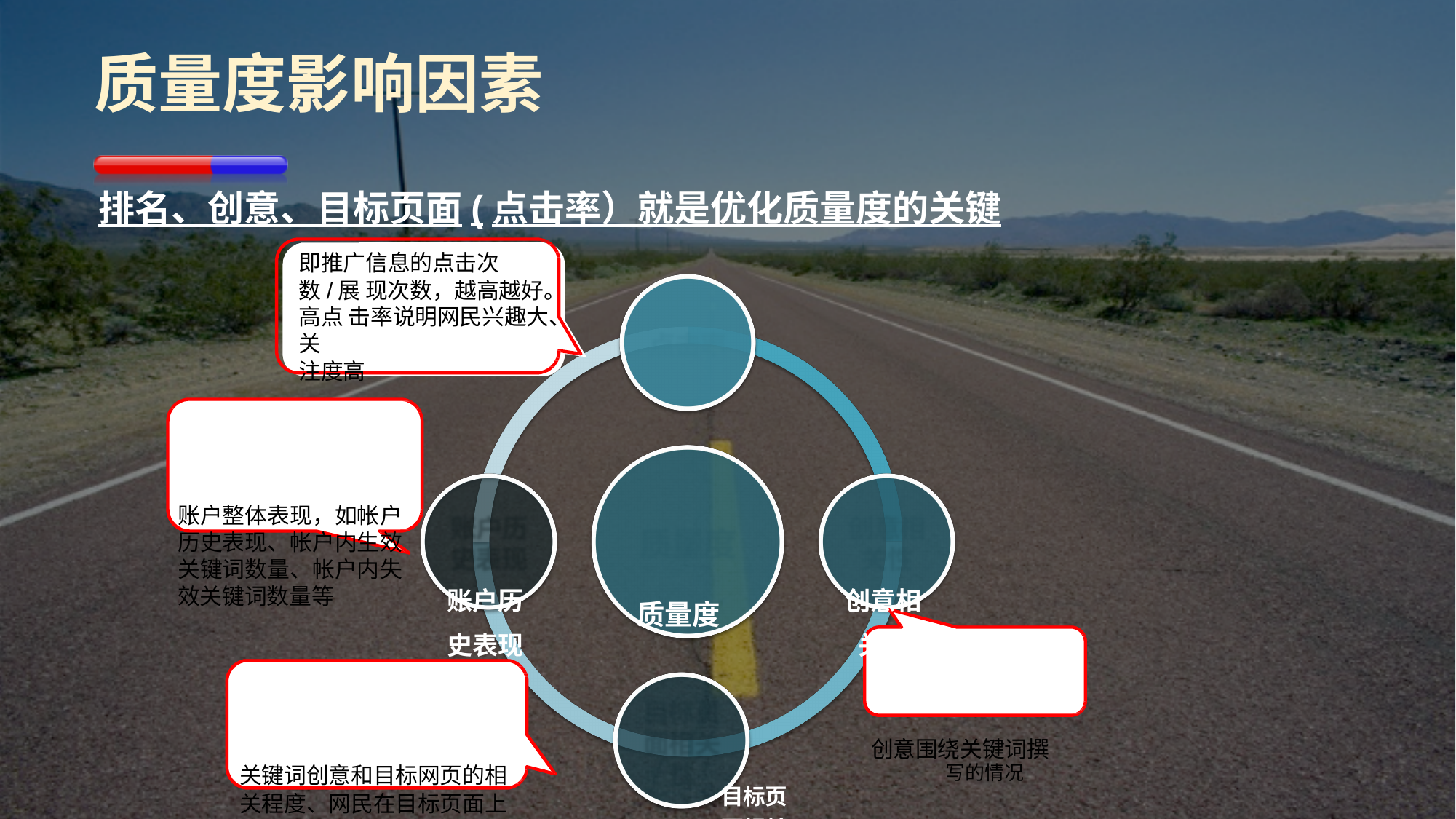

质量度影响因素
排名、创意、目标页面(点击率）就是优化质量度的关键

即推广信息的点击次数/展 现次数，越高越好。高点 击率说明网民兴趣大、关
注度高	点击率

账户整体表现，如帐户 历史表现、帐户内生效 关键词数量、帐户内失 效关键词数量等
账户历	质量度	创意相
史表现	关性

创意围绕关键词撰
关键词创意和目标网页的相	写的情况
关程度、网民在目标页面上	目标页
的停留时长等	面相关
性